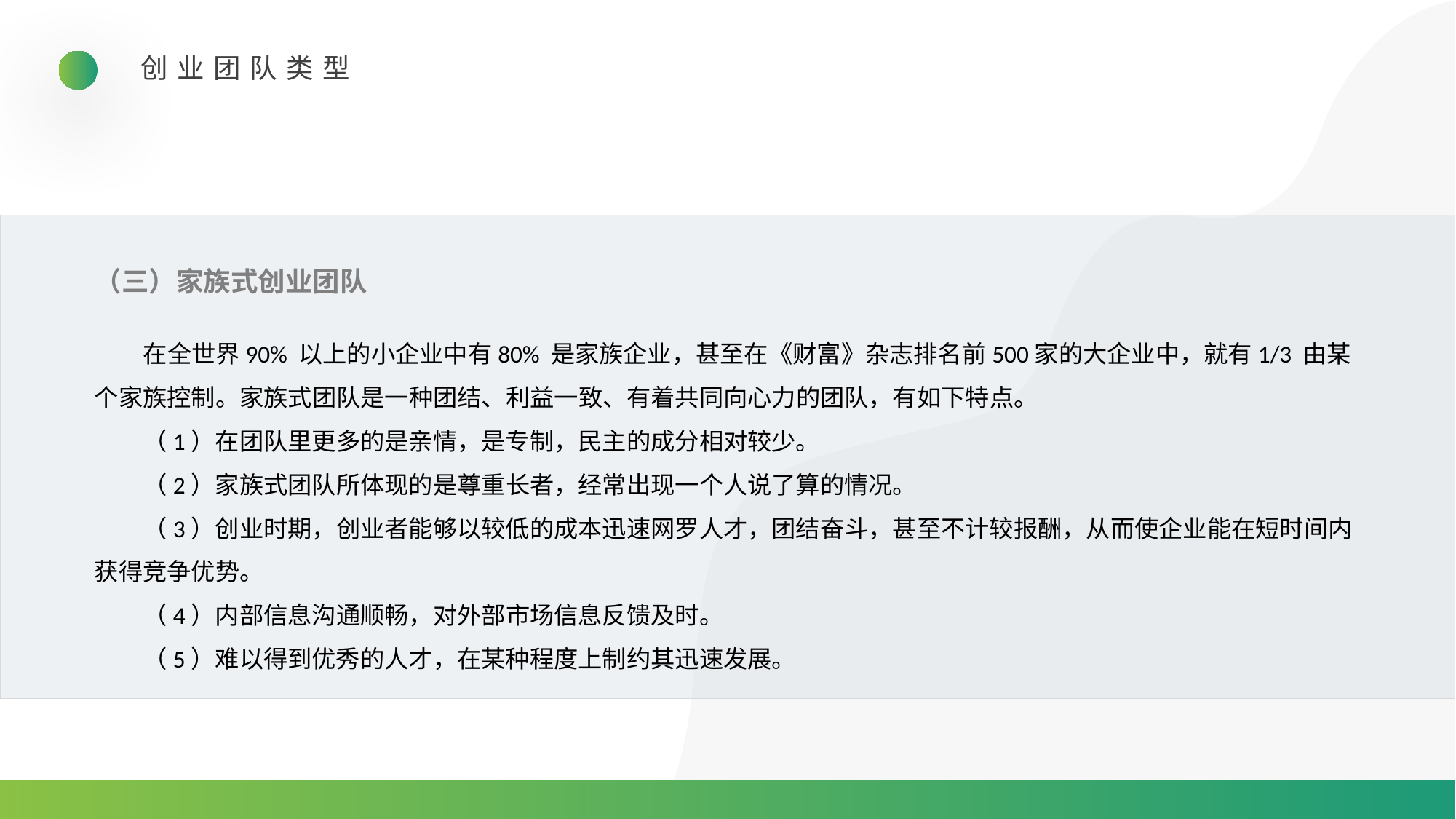

创业团队类型

（三）家族式创业团队
在全世界90% 以上的小企业中有80% 是家族企业，甚至在《财富》杂志排名前500家的大企业中，就有1/3 由某个家族控制。家族式团队是一种团结、利益一致、有着共同向心力的团队，有如下特点。
（1）在团队里更多的是亲情，是专制，民主的成分相对较少。
（2）家族式团队所体现的是尊重长者，经常出现一个人说了算的情况。
（3）创业时期，创业者能够以较低的成本迅速网罗人才，团结奋斗，甚至不计较报酬，从而使企业能在短时间内获得竞争优势。
（4）内部信息沟通顺畅，对外部市场信息反馈及时。
（5）难以得到优秀的人才，在某种程度上制约其迅速发展。